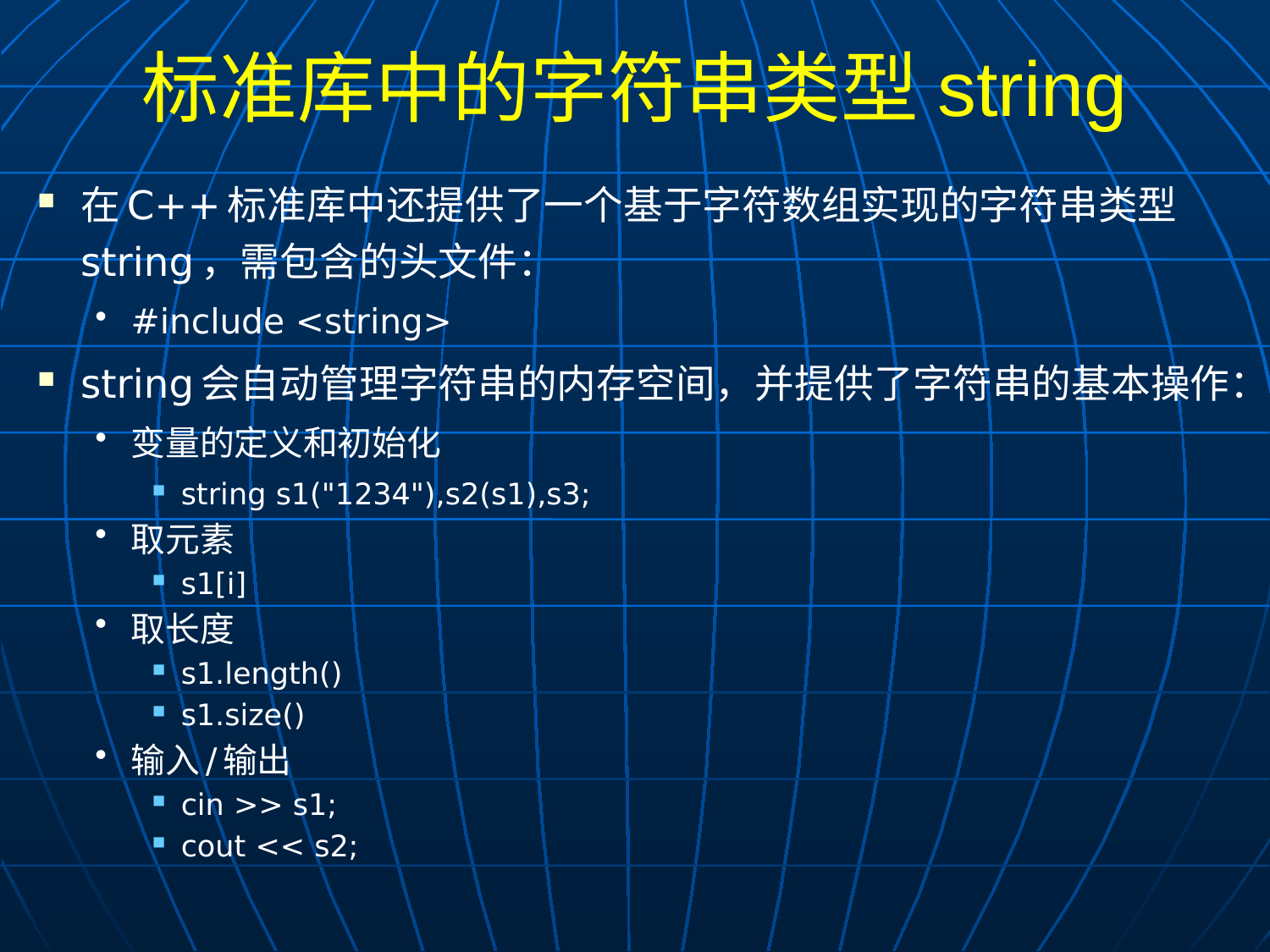

# 标准库中的字符串类型string
在C++标准库中还提供了一个基于字符数组实现的字符串类型string，需包含的头文件：
#include <string>
string会自动管理字符串的内存空间，并提供了字符串的基本操作：
变量的定义和初始化
string s1("1234"),s2(s1),s3;
取元素
s1[i]
取长度
s1.length()
s1.size()
输入/输出
cin >> s1;
cout << s2;